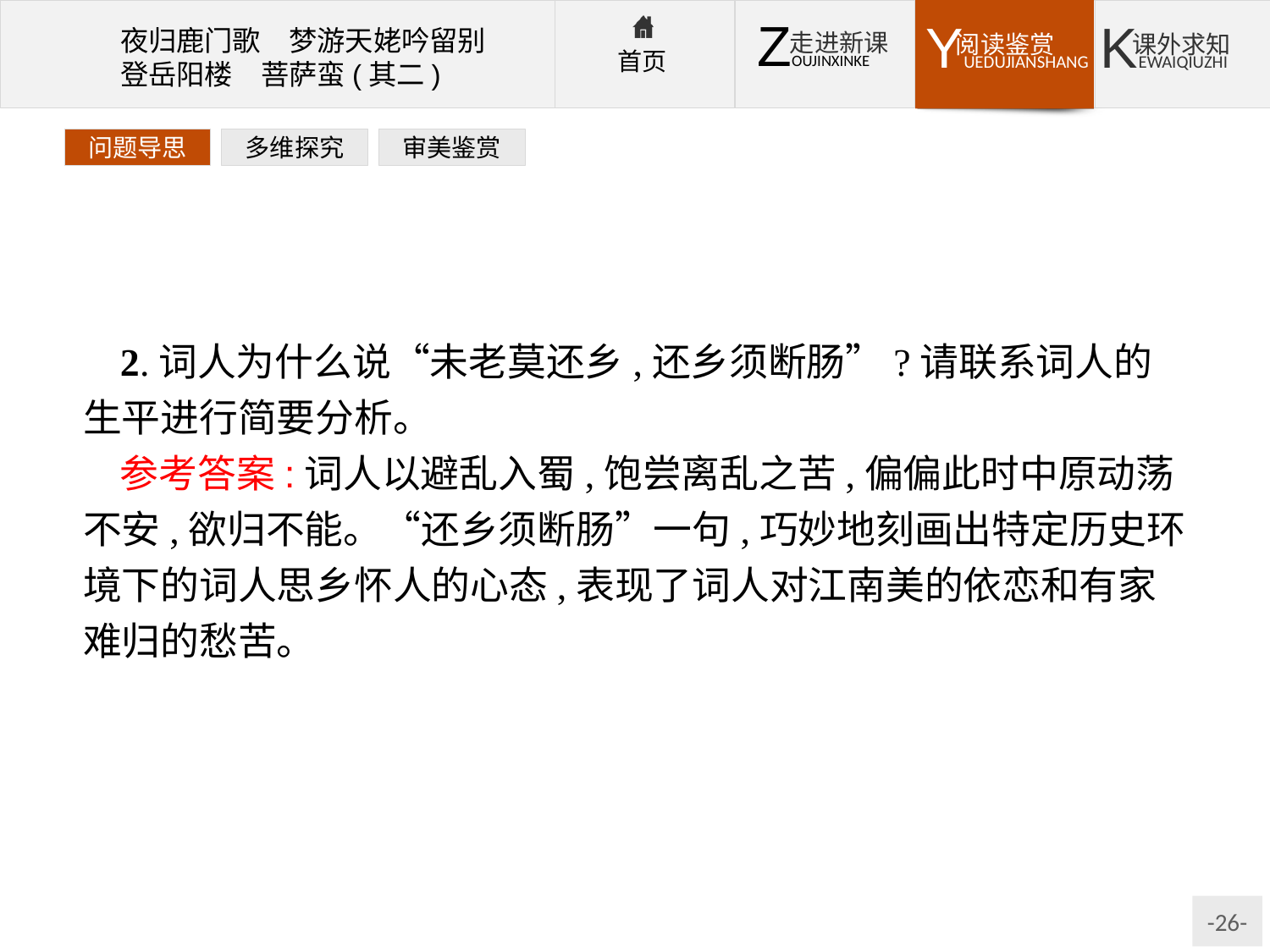

问题导思
多维探究
审美鉴赏
2.词人为什么说“未老莫还乡,还乡须断肠”?请联系词人的生平进行简要分析。
参考答案:词人以避乱入蜀,饱尝离乱之苦,偏偏此时中原动荡不安,欲归不能。“还乡须断肠”一句,巧妙地刻画出特定历史环境下的词人思乡怀人的心态,表现了词人对江南美的依恋和有家难归的愁苦。